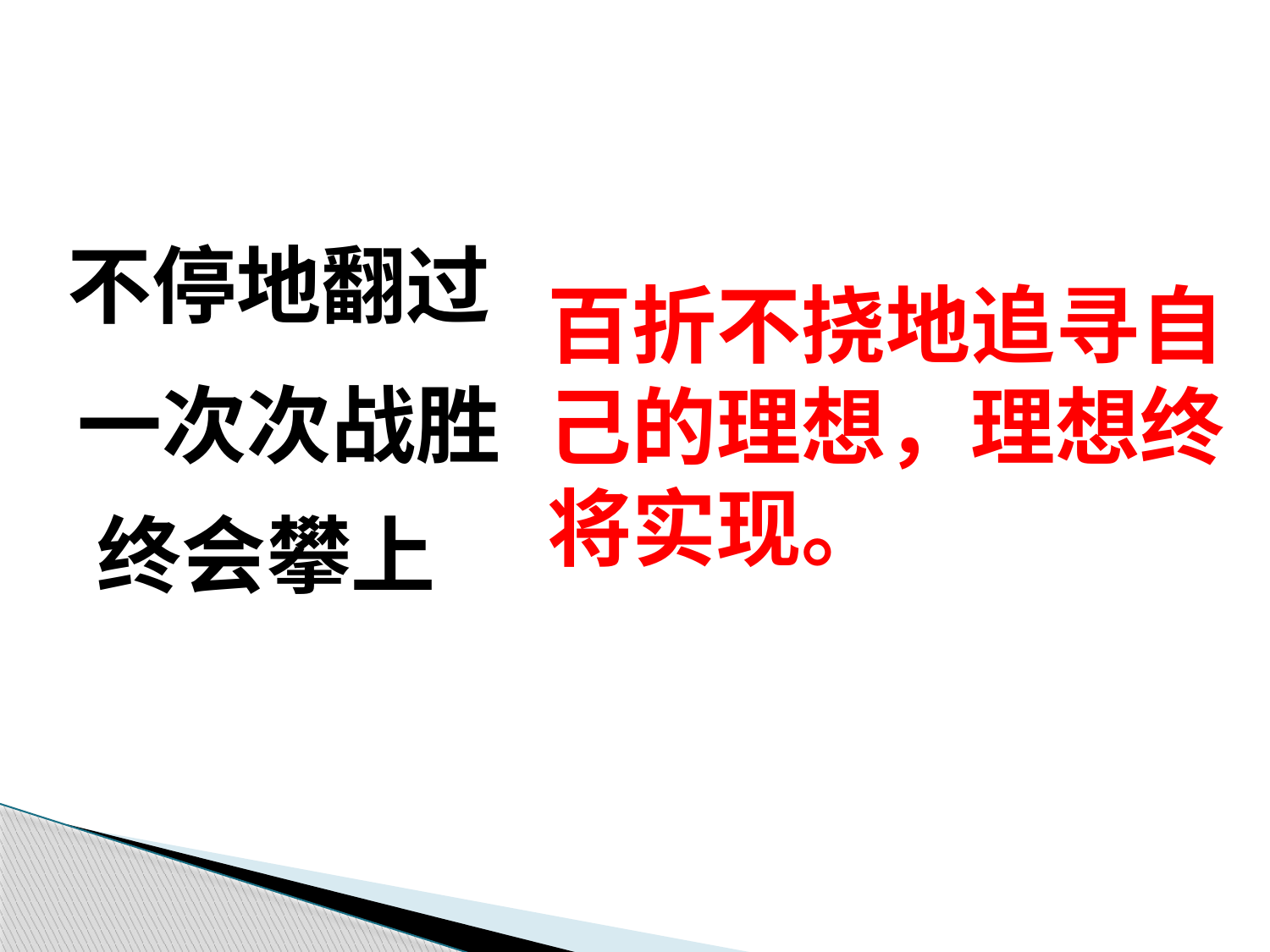

不停地翻过
百折不挠地追寻自己的理想，理想终将实现。
一次次战胜
终会攀上